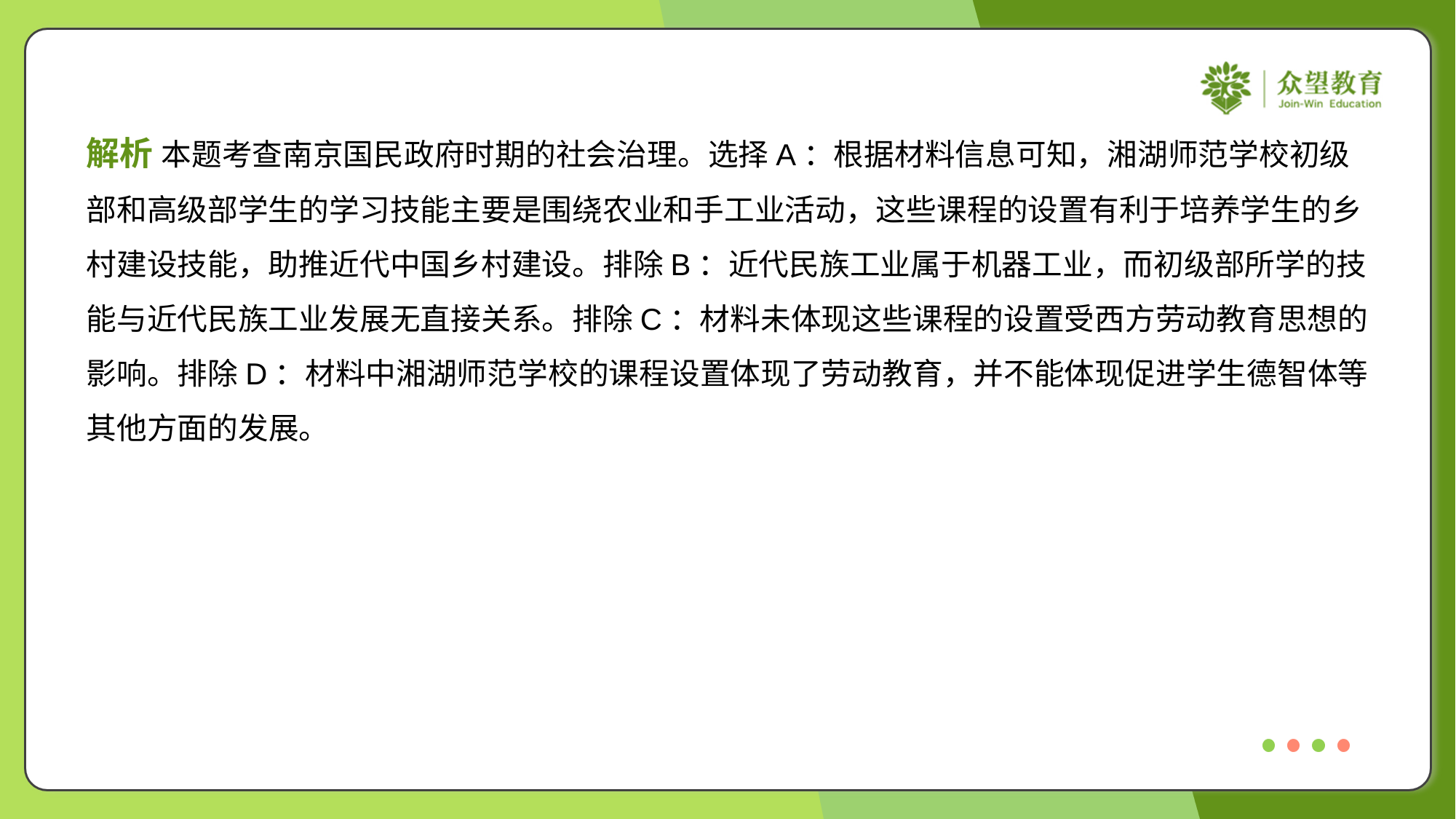

解析 本题考查南京国民政府时期的社会治理。选择A：根据材料信息可知，湘湖师范学校初级
部和高级部学生的学习技能主要是围绕农业和手工业活动，这些课程的设置有利于培养学生的乡
村建设技能，助推近代中国乡村建设。排除B：近代民族工业属于机器工业，而初级部所学的技
能与近代民族工业发展无直接关系。排除C：材料未体现这些课程的设置受西方劳动教育思想的
影响。排除D：材料中湘湖师范学校的课程设置体现了劳动教育，并不能体现促进学生德智体等
其他方面的发展。